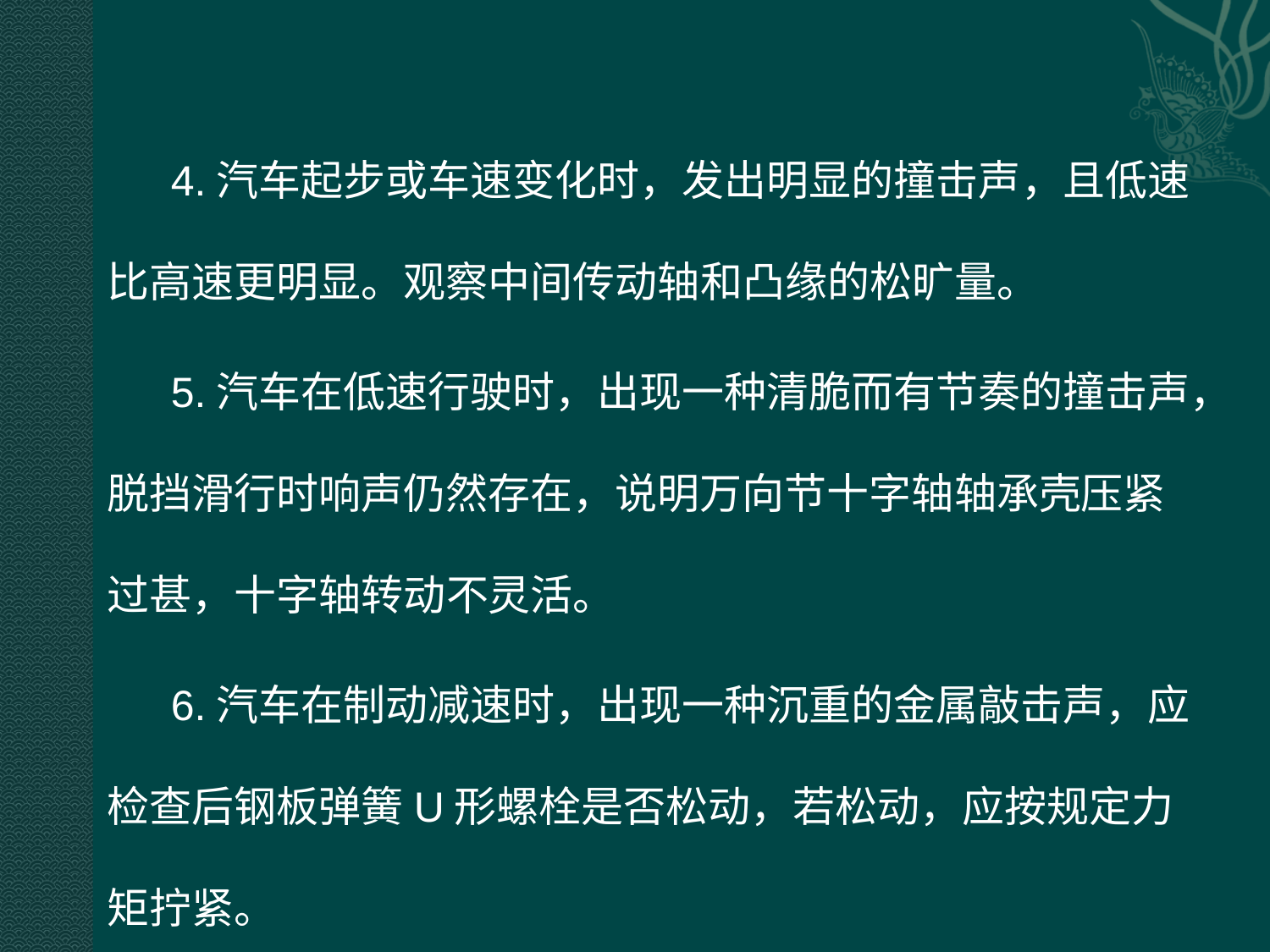

4.汽车起步或车速变化时，发出明显的撞击声，且低速比高速更明显。观察中间传动轴和凸缘的松旷量。
5.汽车在低速行驶时，出现一种清脆而有节奏的撞击声，脱挡滑行时响声仍然存在，说明万向节十字轴轴承壳压紧过甚，十字轴转动不灵活。
6.汽车在制动减速时，出现一种沉重的金属敲击声，应检查后钢板弹簧U形螺栓是否松动，若松动，应按规定力矩拧紧。